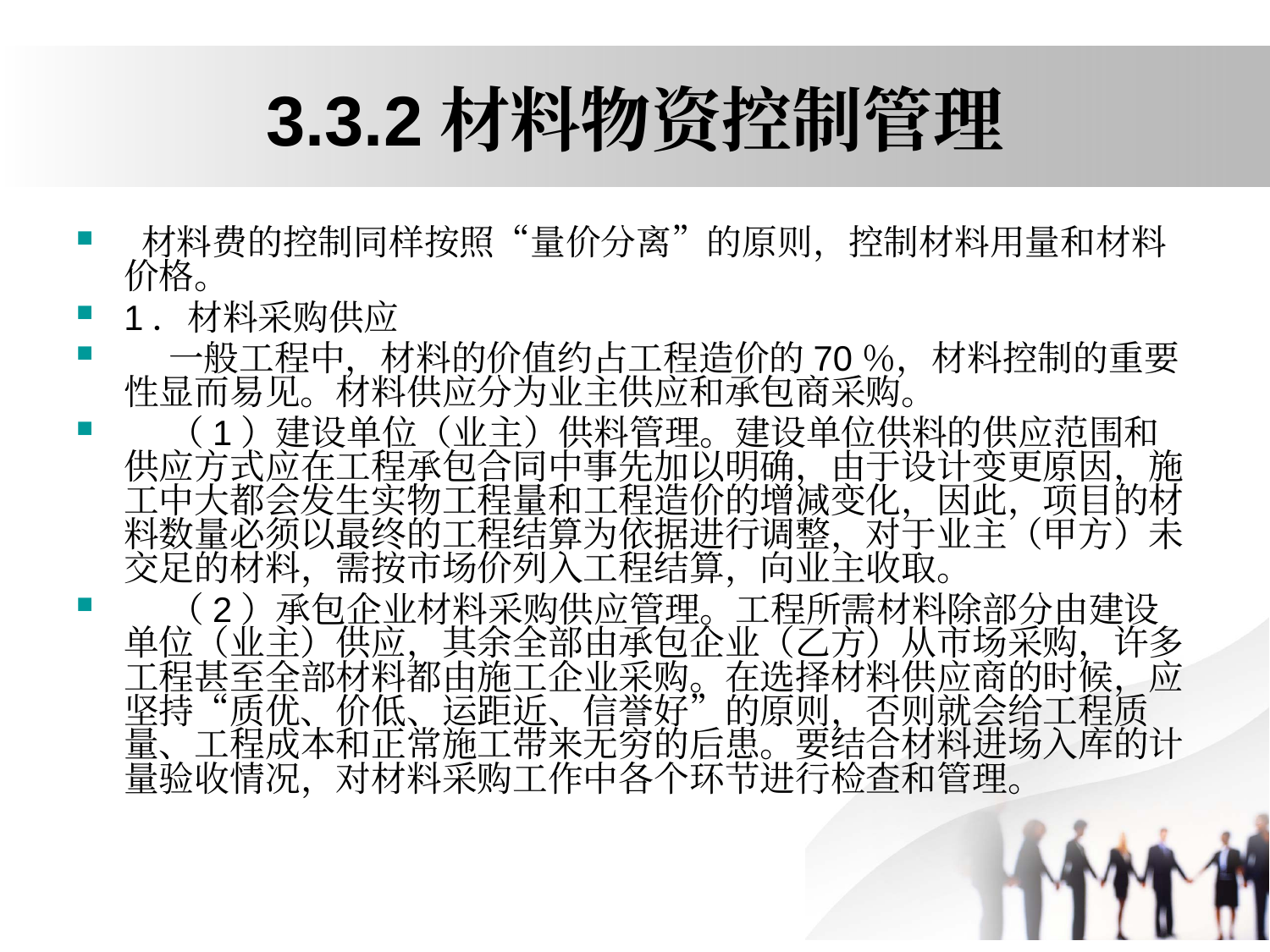

# 3.3.2材料物资控制管理
 材料费的控制同样按照“量价分离”的原则，控制材料用量和材料价格。
1．材料采购供应
    一般工程中，材料的价值约占工程造价的70％，材料控制的重要性显而易见。材料供应分为业主供应和承包商采购。
    （1）建设单位（业主）供料管理。建设单位供料的供应范围和供应方式应在工程承包合同中事先加以明确，由于设计变更原因，施工中大都会发生实物工程量和工程造价的增减变化，因此，项目的材料数量必须以最终的工程结算为依据进行调整，对于业主（甲方）未交足的材料，需按市场价列入工程结算，向业主收取。
    （2）承包企业材料采购供应管理。工程所需材料除部分由建设单位（业主）供应，其余全部由承包企业（乙方）从市场采购，许多工程甚至全部材料都由施工企业采购。在选择材料供应商的时候，应坚持“质优、价低、运距近、信誉好”的原则，否则就会给工程质量、工程成本和正常施工带来无穷的后患。要结合材料进场入库的计量验收情况，对材料采购工作中各个环节进行检查和管理。